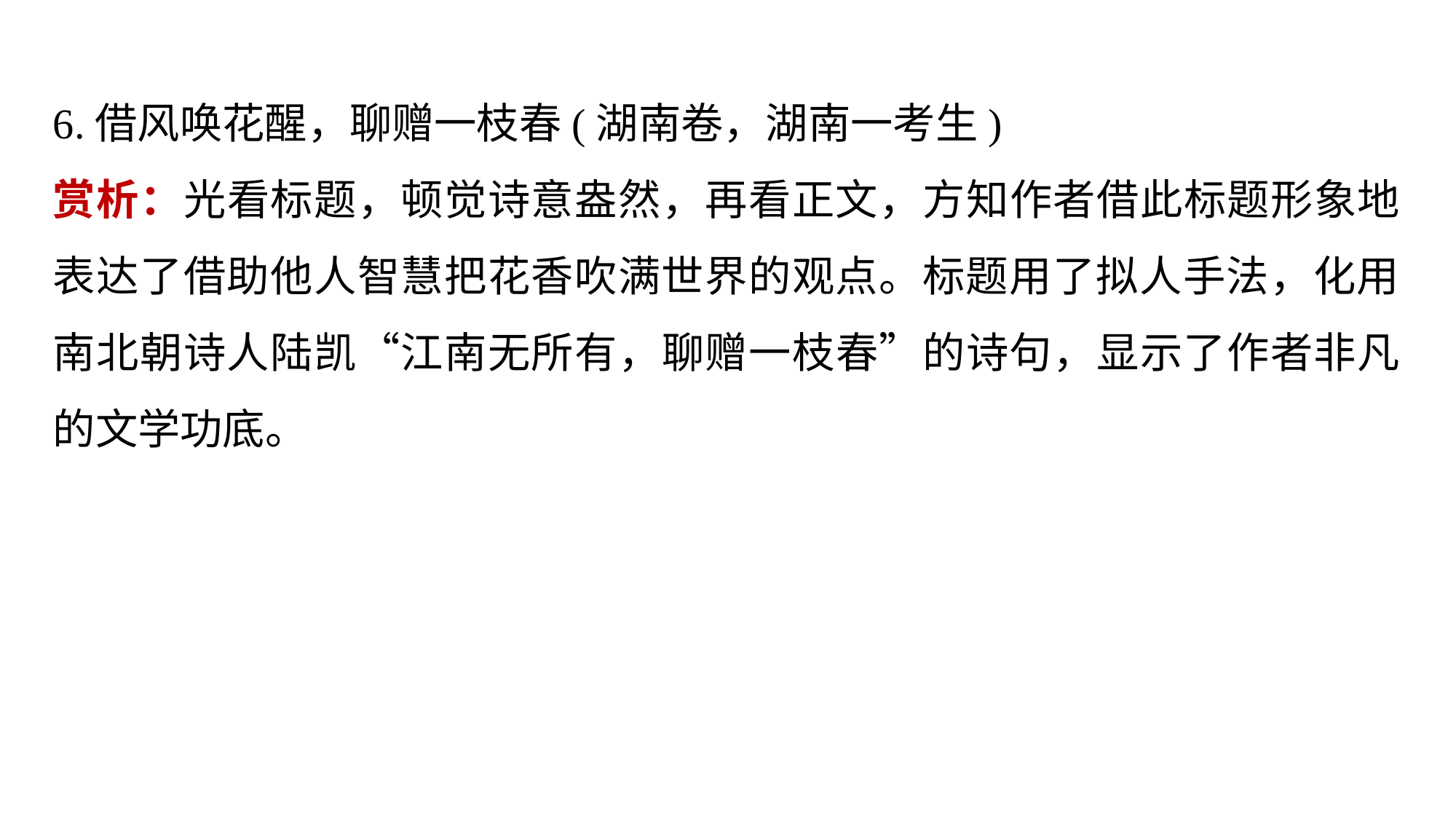

6.借风唤花醒，聊赠一枝春(湖南卷，湖南一考生)
赏析：光看标题，顿觉诗意盎然，再看正文，方知作者借此标题形象地表达了借助他人智慧把花香吹满世界的观点。标题用了拟人手法，化用南北朝诗人陆凯“江南无所有，聊赠一枝春”的诗句，显示了作者非凡的文学功底。